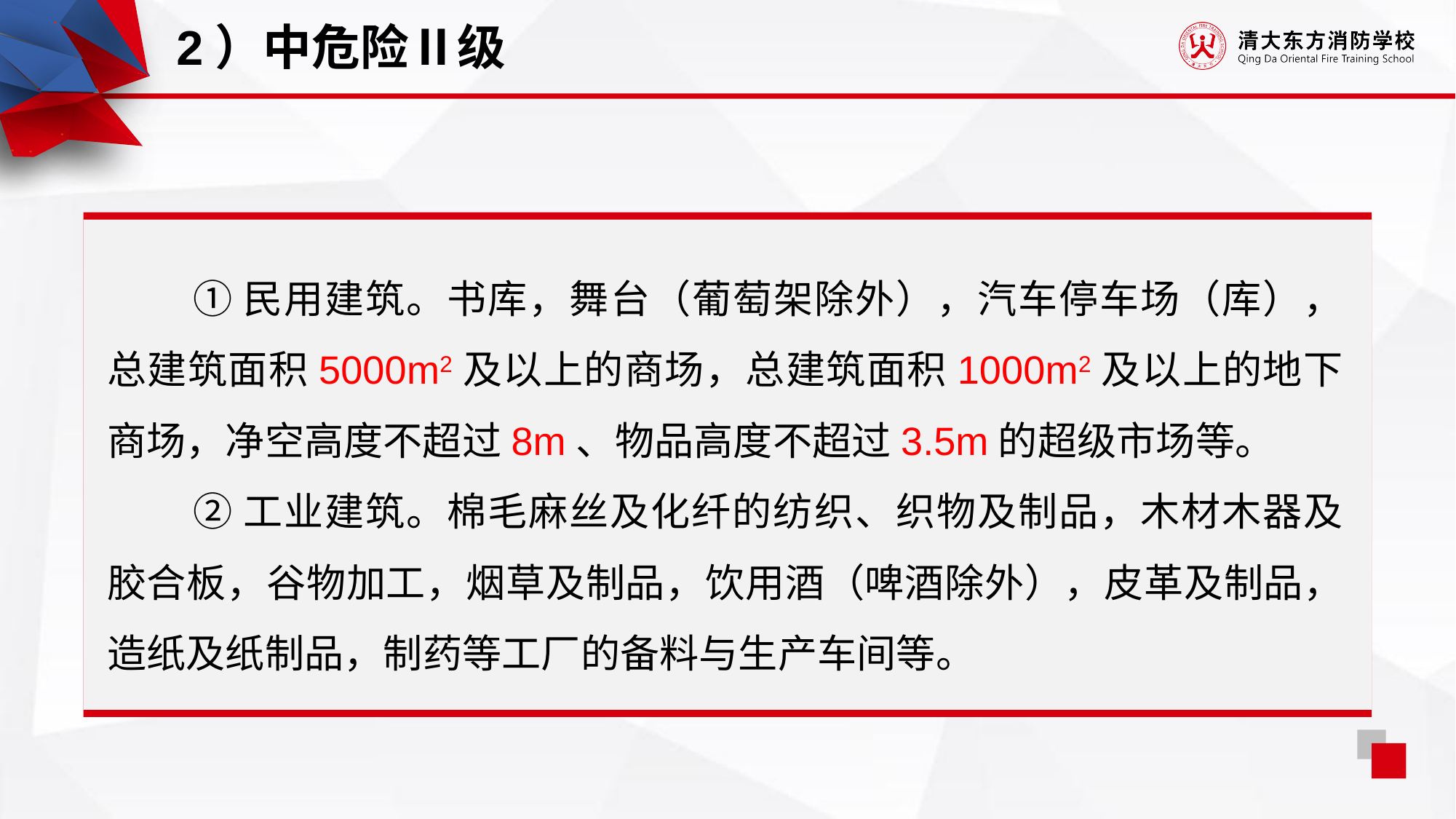

2）中危险Ⅱ级

①民用建筑。书库，舞台（葡萄架除外），汽车停车场（库），总建筑面积5000m2及以上的商场，总建筑面积1000m2及以上的地下商场，净空高度不超过8m、物品高度不超过3.5m的超级市场等。
②工业建筑。棉毛麻丝及化纤的纺织、织物及制品，木材木器及胶合板，谷物加工，烟草及制品，饮用酒（啤酒除外），皮革及制品，造纸及纸制品，制药等工厂的备料与生产车间等。